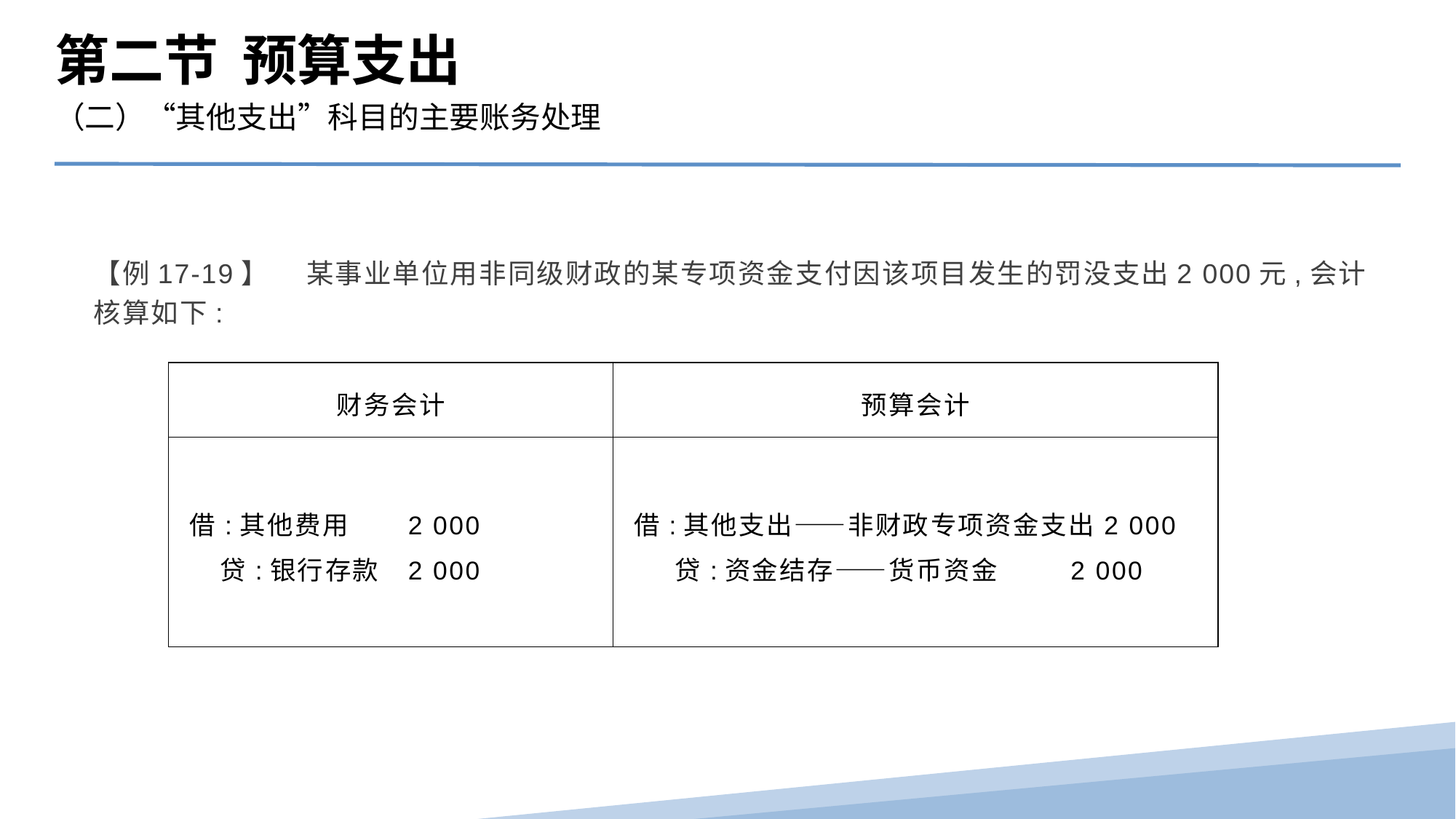

第二节  预算支出
（二）“其他支出”科目的主要账务处理
【例17-19】　 某事业单位用非同级财政的某专项资金支付因该项目发生的罚没支出2 000元,会计核算如下:
| 财务会计 | 预算会计 |
| --- | --- |
| 借:其他费用 2 000 贷:银行存款 2 000 | 借:其他支出——非财政专项资金支出2 000 贷:资金结存——货币资金 2 000 |